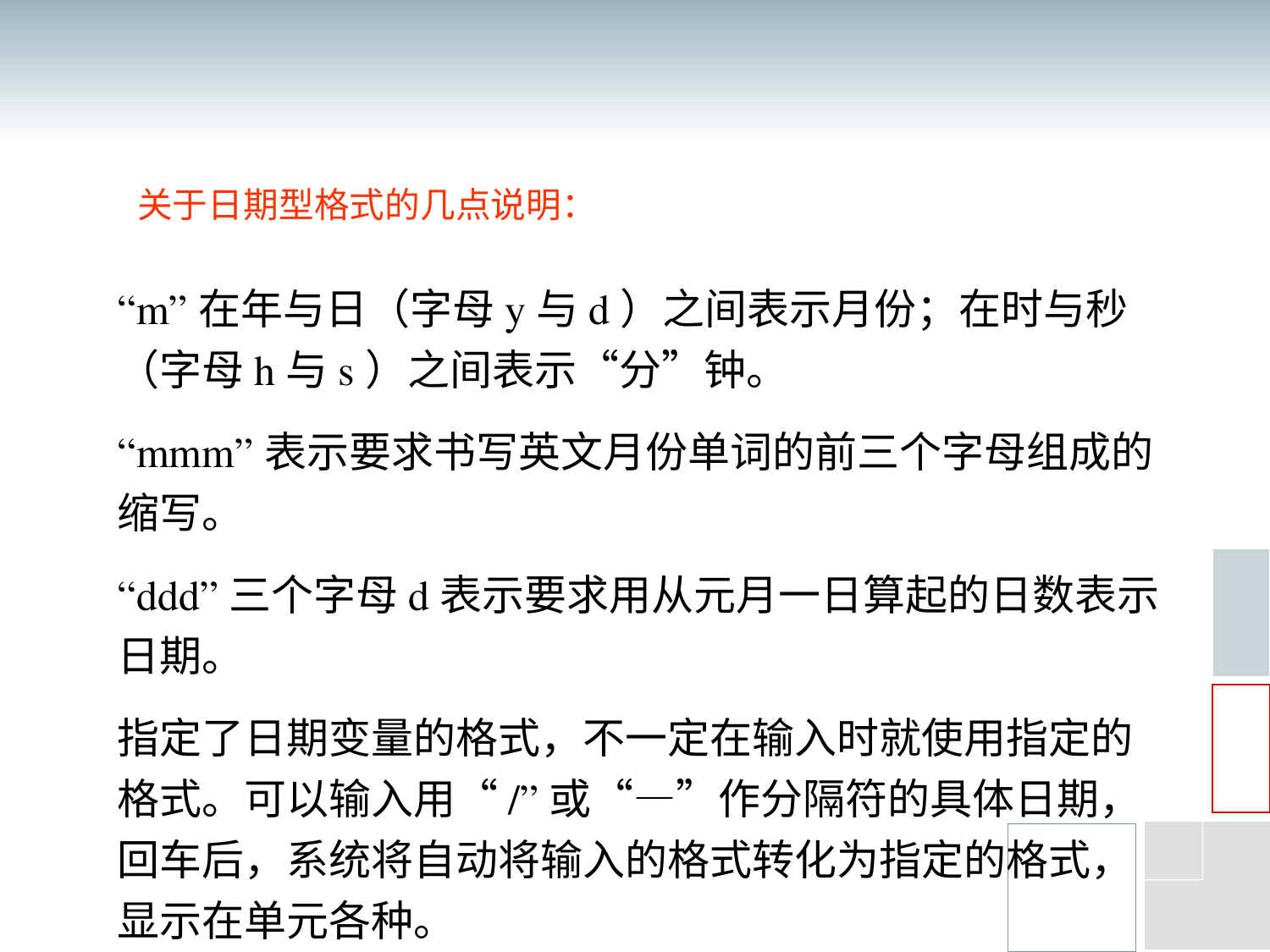

关于日期型格式的几点说明：
“m”在年与日（字母y与d）之间表示月份；在时与秒（字母h与s）之间表示“分”钟。
“mmm”表示要求书写英文月份单词的前三个字母组成的缩写。
“ddd”三个字母d表示要求用从元月一日算起的日数表示日期。
指定了日期变量的格式，不一定在输入时就使用指定的格式。可以输入用“/”或“—”作分隔符的具体日期，回车后，系统将自动将输入的格式转化为指定的格式，显示在单元各种。